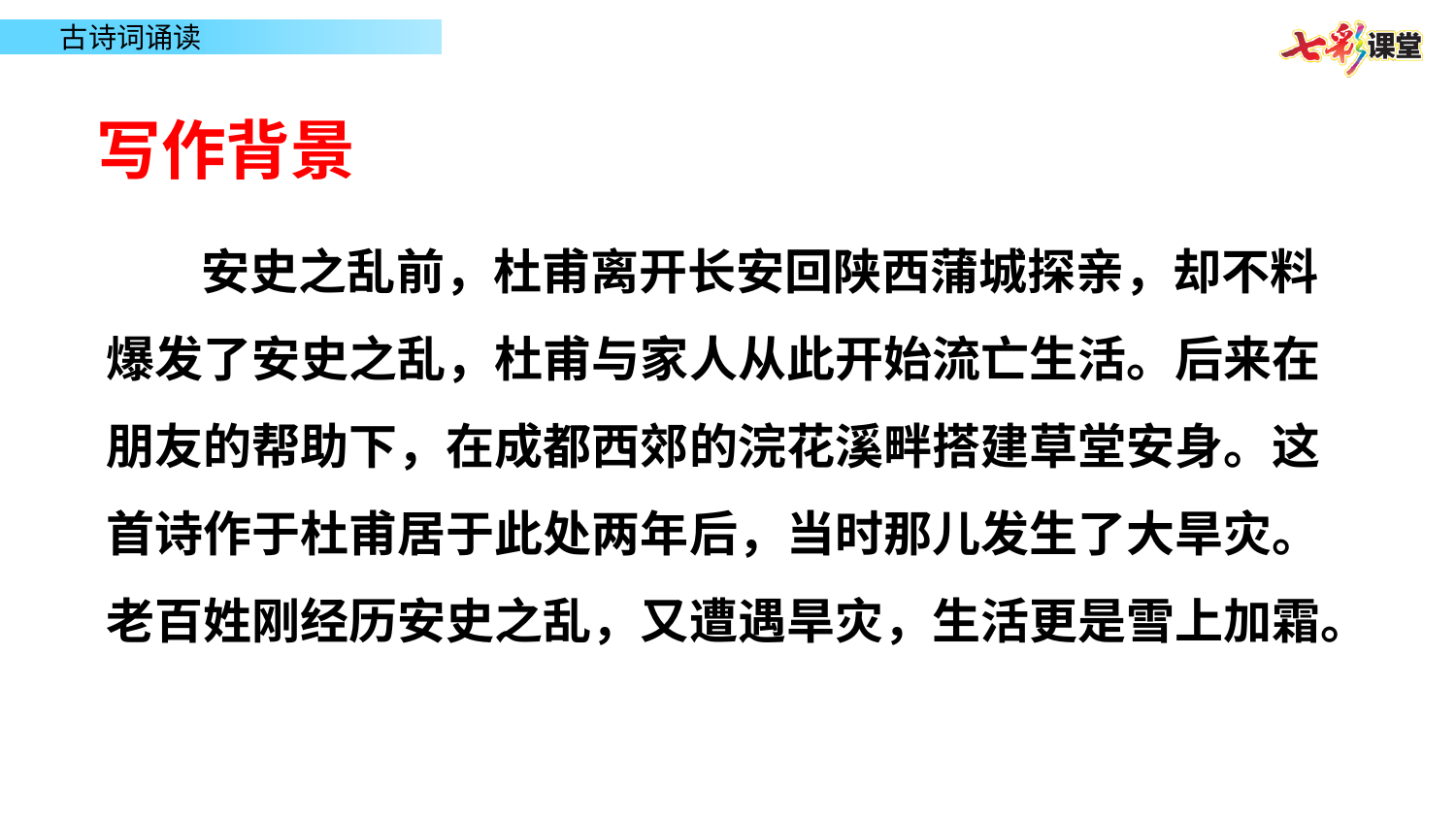

写作背景
 安史之乱前，杜甫离开长安回陕西蒲城探亲，却不料爆发了安史之乱，杜甫与家人从此开始流亡生活。后来在朋友的帮助下，在成都西郊的浣花溪畔搭建草堂安身。这首诗作于杜甫居于此处两年后，当时那儿发生了大旱灾。老百姓刚经历安史之乱，又遭遇旱灾，生活更是雪上加霜。